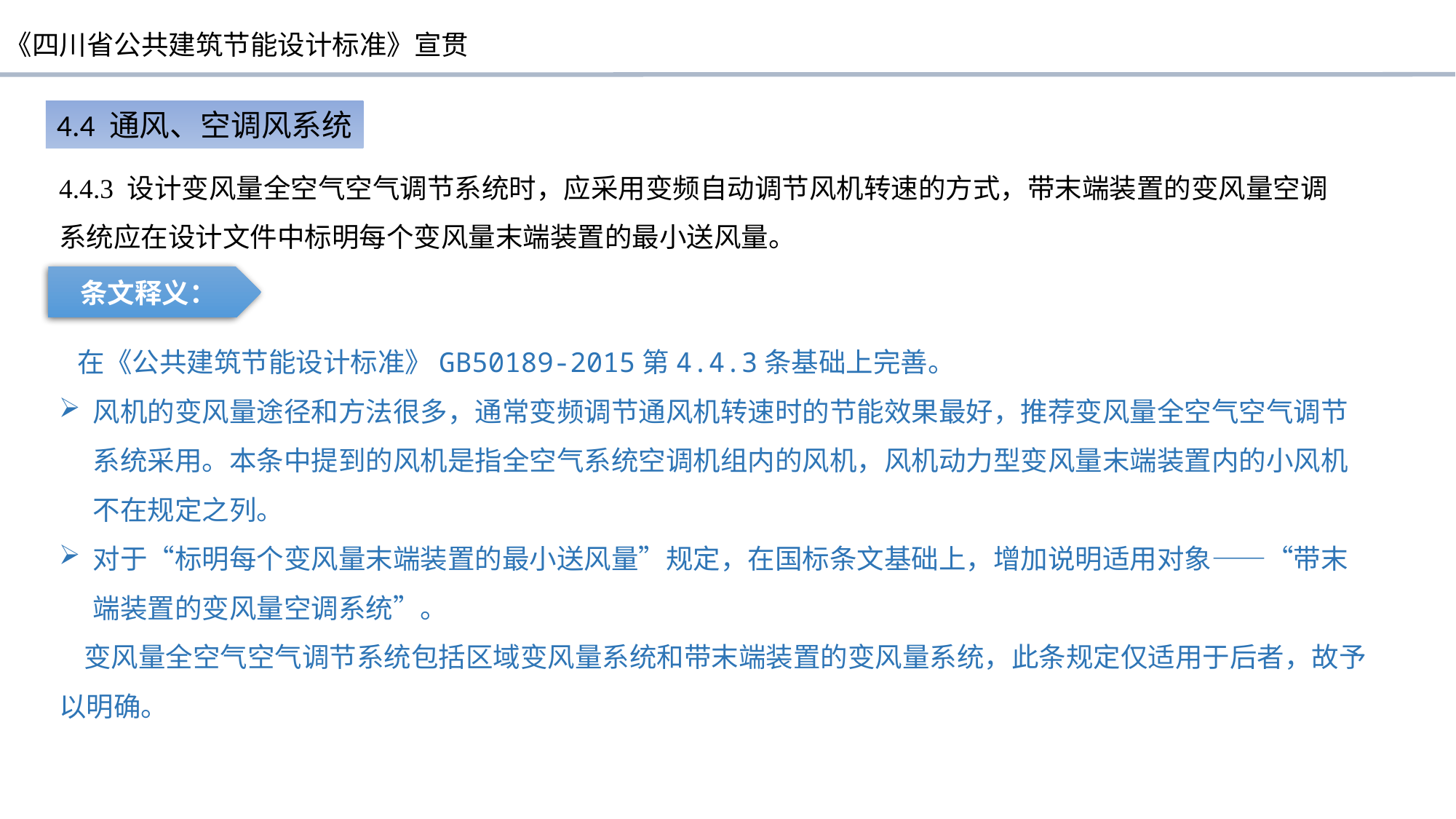

4.4 通风、空调风系统
4.4.3 设计变风量全空气空气调节系统时，应采用变频自动调节风机转速的方式，带末端装置的变风量空调系统应在设计文件中标明每个变风量末端装置的最小送风量。

条文释义：

  在《公共建筑节能设计标准》GB50189-2015第4.4.3条基础上完善。
风机的变风量途径和方法很多，通常变频调节通风机转速时的节能效果最好，推荐变风量全空气空气调节系统采用。本条中提到的风机是指全空气系统空调机组内的风机，风机动力型变风量末端装置内的小风机不在规定之列。
对于“标明每个变风量末端装置的最小送风量”规定，在国标条文基础上，增加说明适用对象——“带末端装置的变风量空调系统”。
   变风量全空气空气调节系统包括区域变风量系统和带末端装置的变风量系统，此条规定仅适用于后者，故予以明确。